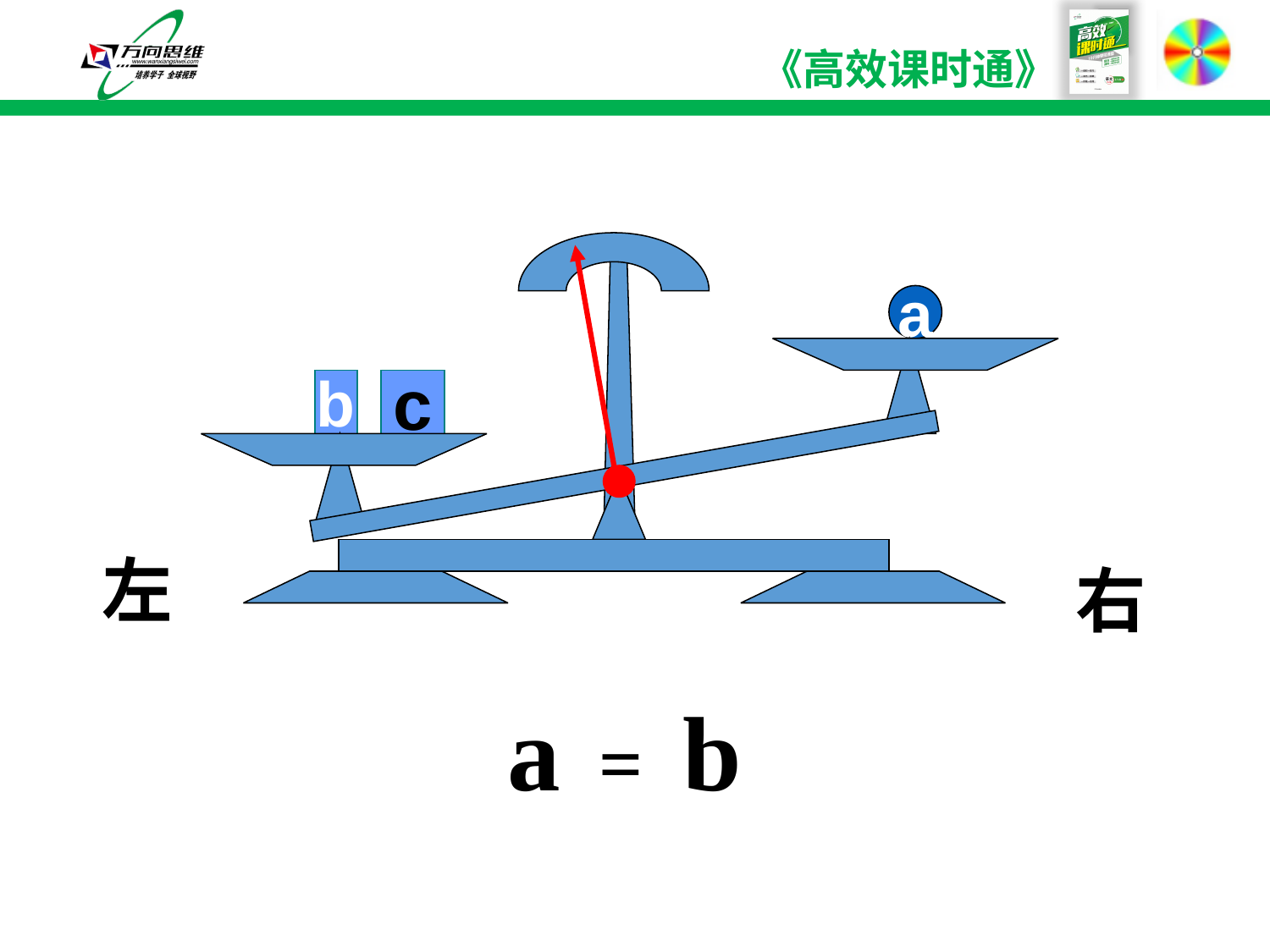

a

b
c

左

右

a  =  b